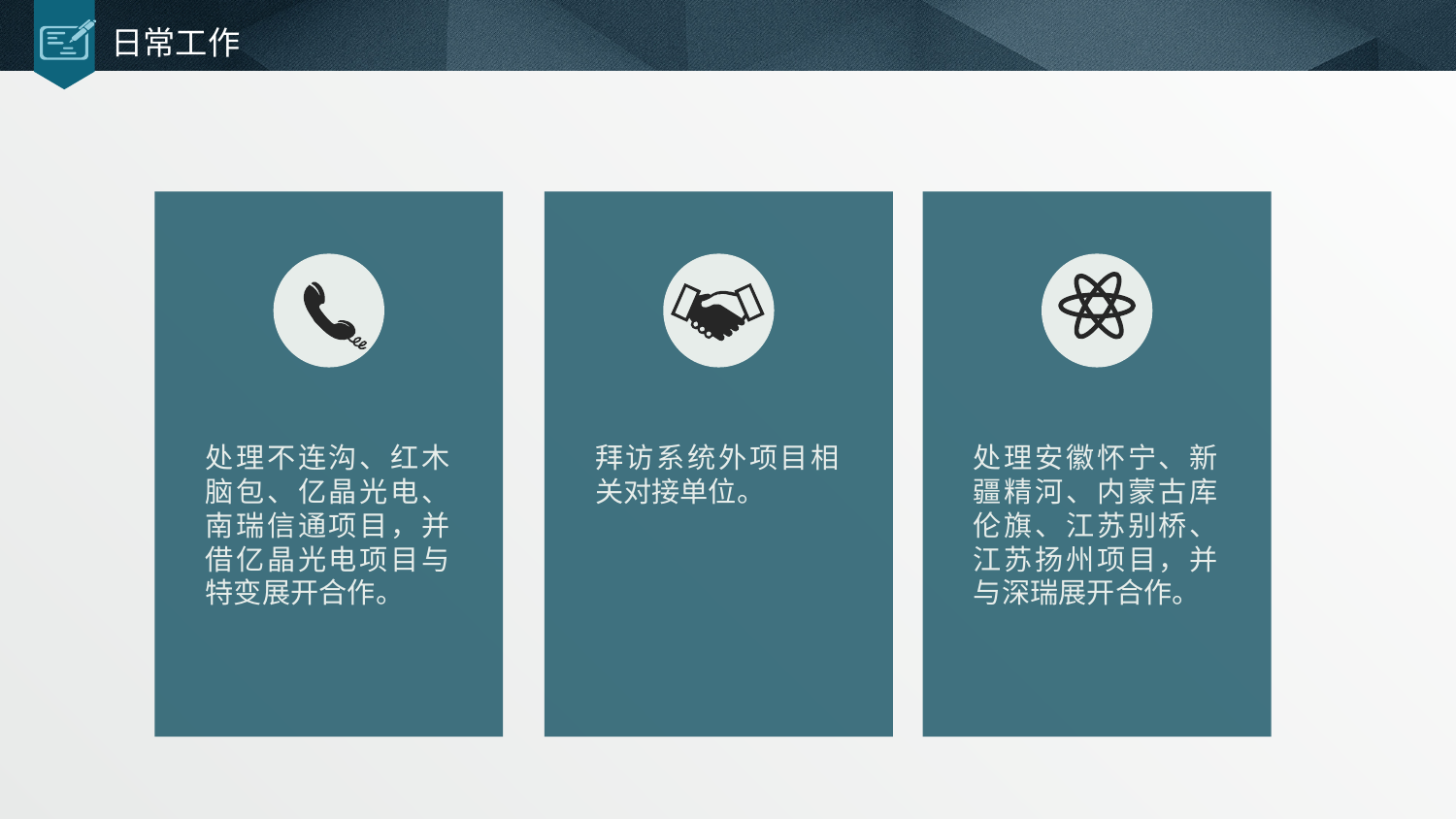

# 日常工作

处理不连沟、红木脑包、亿晶光电、南瑞信通项目，并借亿晶光电项目与特变展开合作。

拜访系统外项目相关对接单位。

处理安徽怀宁、新疆精河、内蒙古库伦旗、江苏别桥、江苏扬州项目，并与深瑞展开合作。